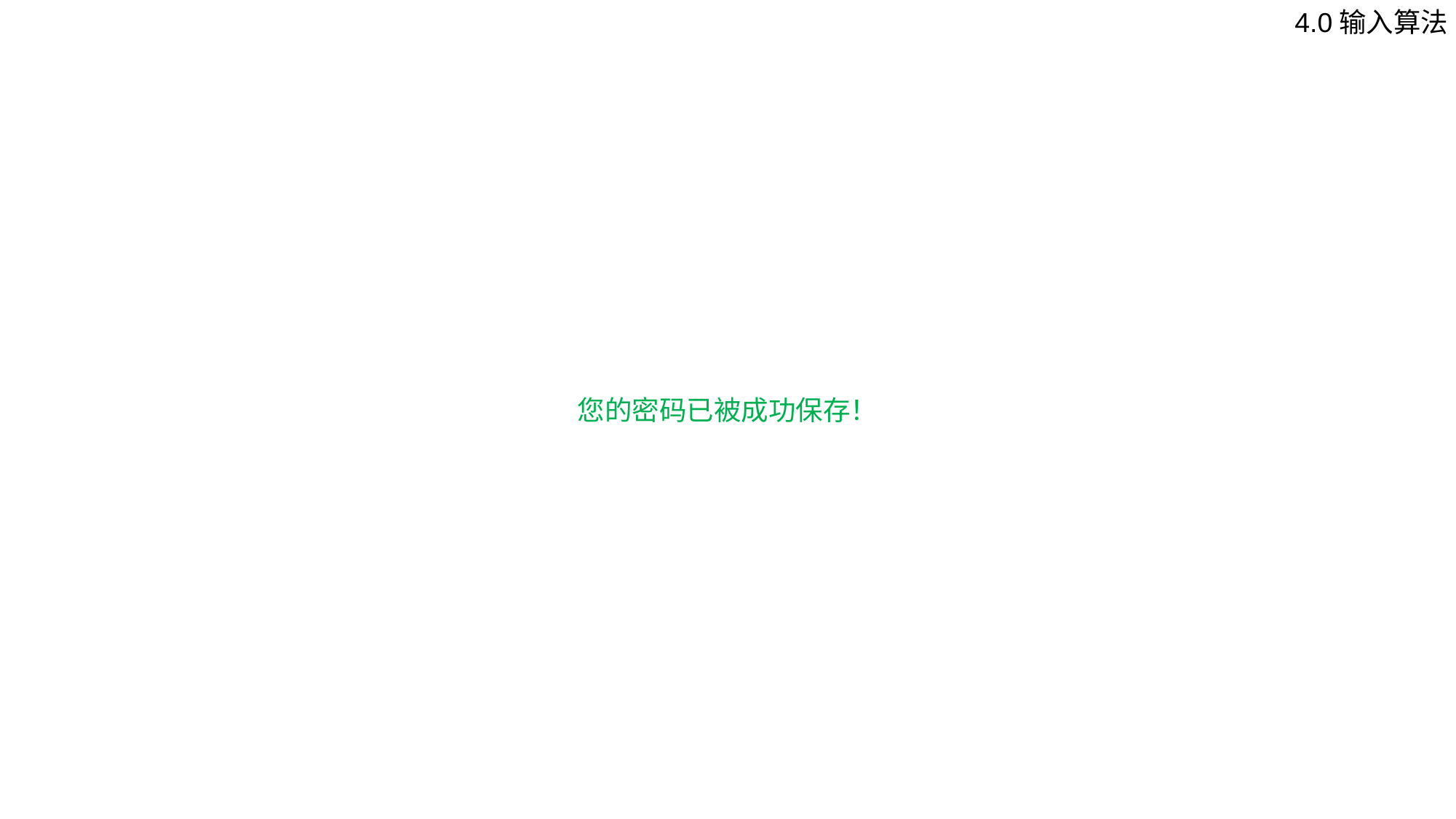

您的密码已被成功保存！
4.0输入算法
请重新设置您的密码（点击此处）
请设置一个四位密码
请再输入一次

1
1
1
1
1
1
1
1
2
2
2
2
2
2
2
2
3
3
3
3
3
3
3
3

4
4
4
4
4
4
4
4
5
5
5
5
5
5
5
5
6
6
6
6
6
6
6
6

7
7
7
7
7
7
7
7
8
8
8
8
8
8
8
8
9
9
9
9
9
9
9
9

0
0
0
0
0
0
0
0
完成
完成